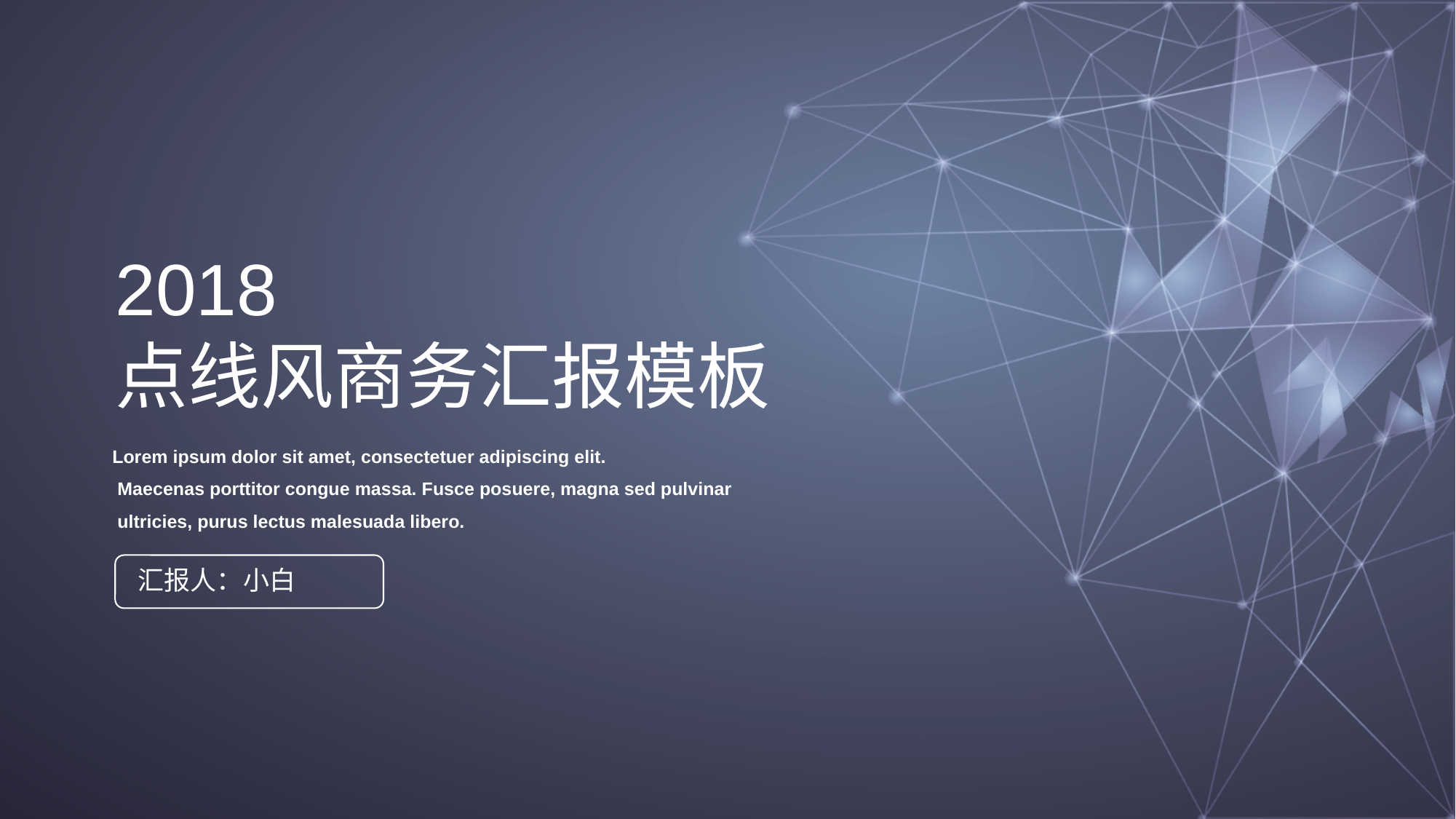

2018
点线风商务汇报模板
Lorem ipsum dolor sit amet, consectetuer adipiscing elit.
 Maecenas porttitor congue massa. Fusce posuere, magna sed pulvinar
 ultricies, purus lectus malesuada libero.

汇报人：小白